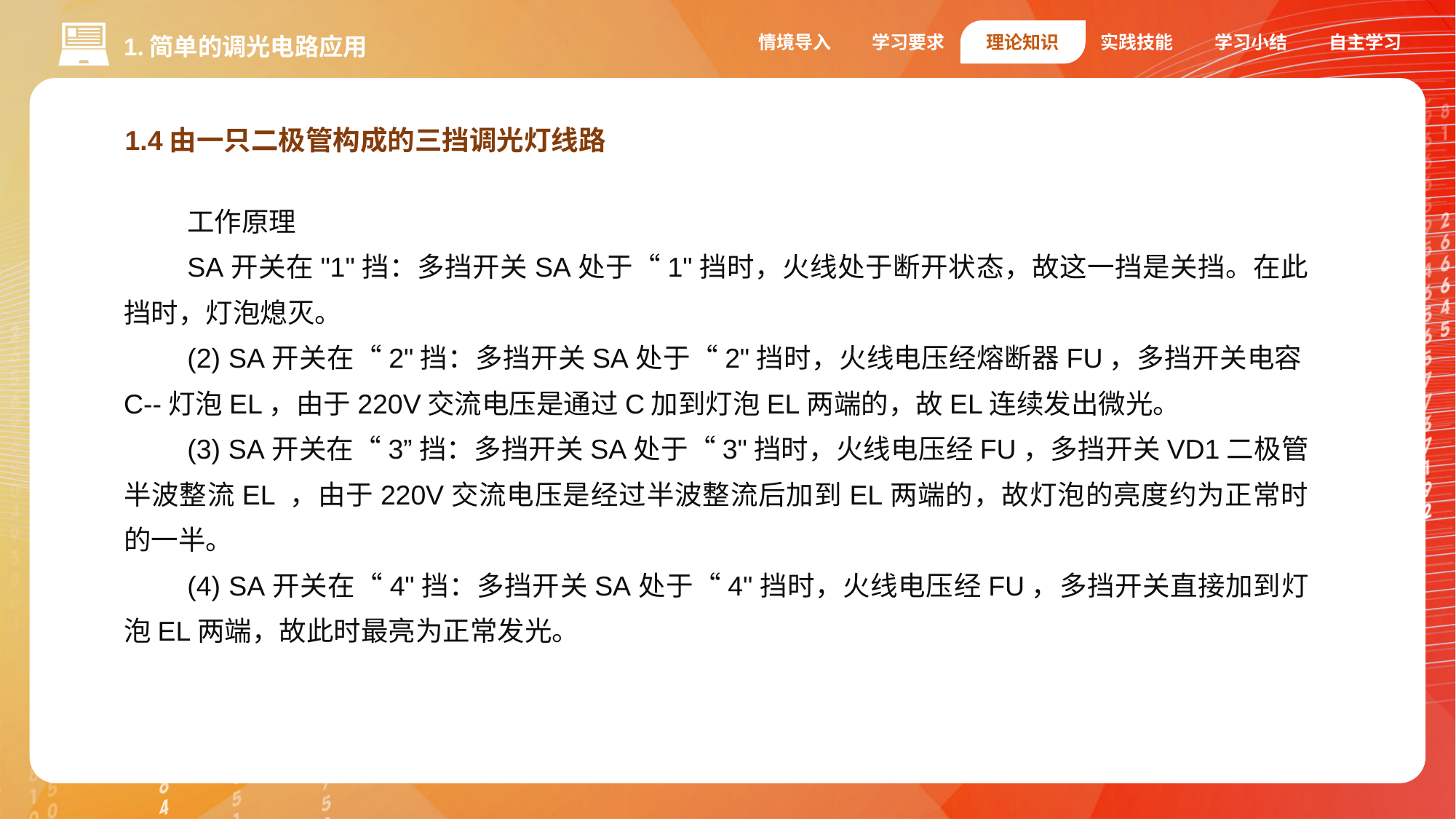

情境导入
学习要求
理论知识
实践技能
学习小结
自主学习

1.简单的调光电路应用
1.4由一只二极管构成的三挡调光灯线路
工作原理
SA开关在"1"挡：多挡开关SA处于“1"挡时，火线处于断开状态，故这一挡是关挡。在此挡时，灯泡熄灭。
(2) SA开关在“2"挡：多挡开关SA处于“2"挡时，火线电压经熔断器FU，多挡开关电容C--灯泡EL，由于220V交流电压是通过C加到灯泡EL两端的，故EL连续发出微光。
(3) SA开关在“3”挡：多挡开关SA处于“3"挡时，火线电压经FU，多挡开关VD1二极管半波整流EL ，由于220V交流电压是经过半波整流后加到EL两端的，故灯泡的亮度约为正常时的一半。
(4) SA开关在“4"挡：多挡开关SA处于“4"挡时，火线电压经FU，多挡开关直接加到灯泡EL两端，故此时最亮为正常发光。